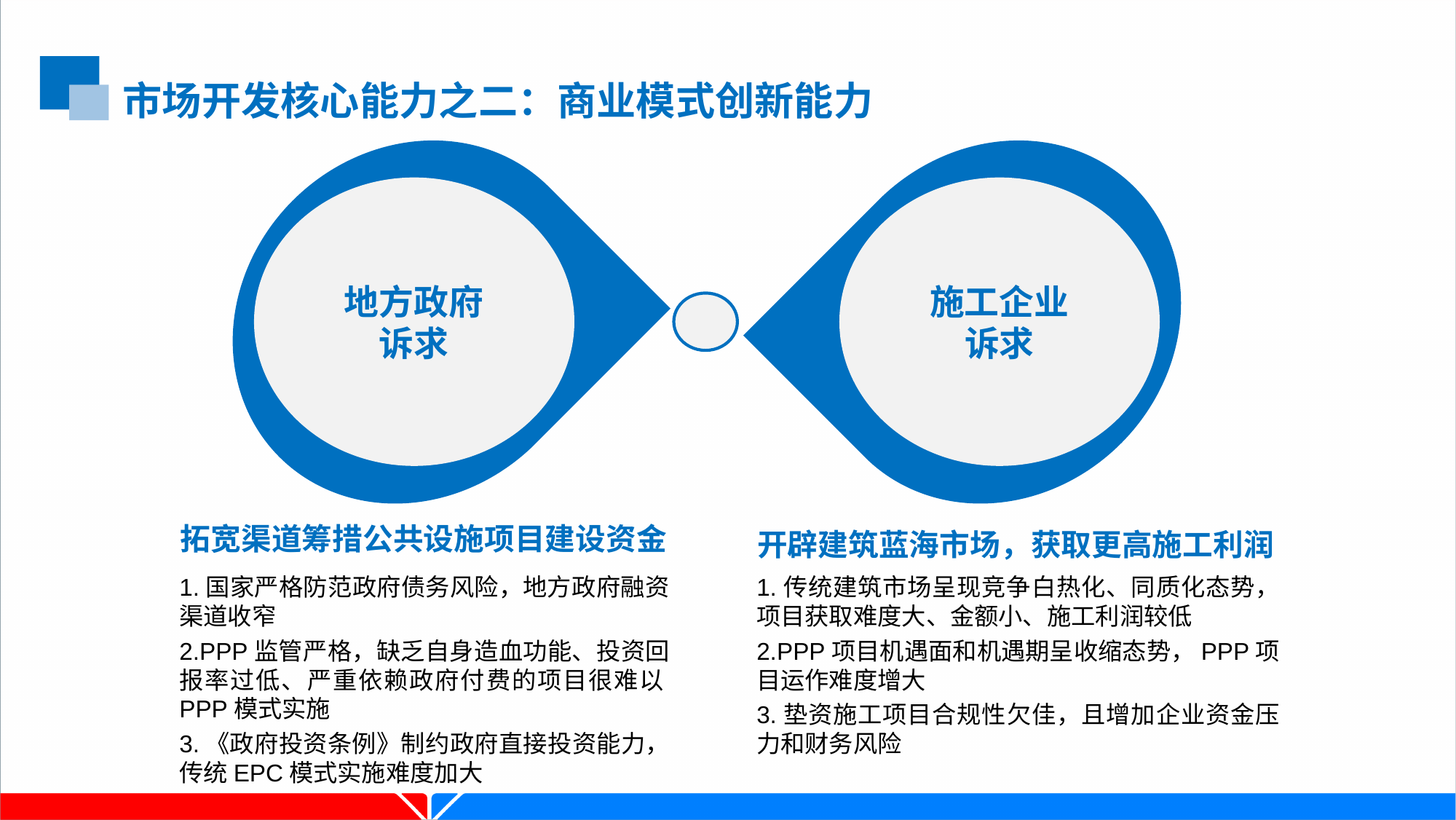

市场开发核心能力之二：商业模式创新能力

地方政府
诉求
施工企业
诉求

开辟建筑蓝海市场，获取更高施工利润
拓宽渠道筹措公共设施项目建设资金
1.国家严格防范政府债务风险，地方政府融资渠道收窄
2.PPP监管严格，缺乏自身造血功能、投资回报率过低、严重依赖政府付费的项目很难以PPP模式实施
3.《政府投资条例》制约政府直接投资能力，传统EPC模式实施难度加大

1.传统建筑市场呈现竞争白热化、同质化态势，项目获取难度大、金额小、施工利润较低
2.PPP项目机遇面和机遇期呈收缩态势，PPP项目运作难度增大
3.垫资施工项目合规性欠佳，且增加企业资金压力和财务风险